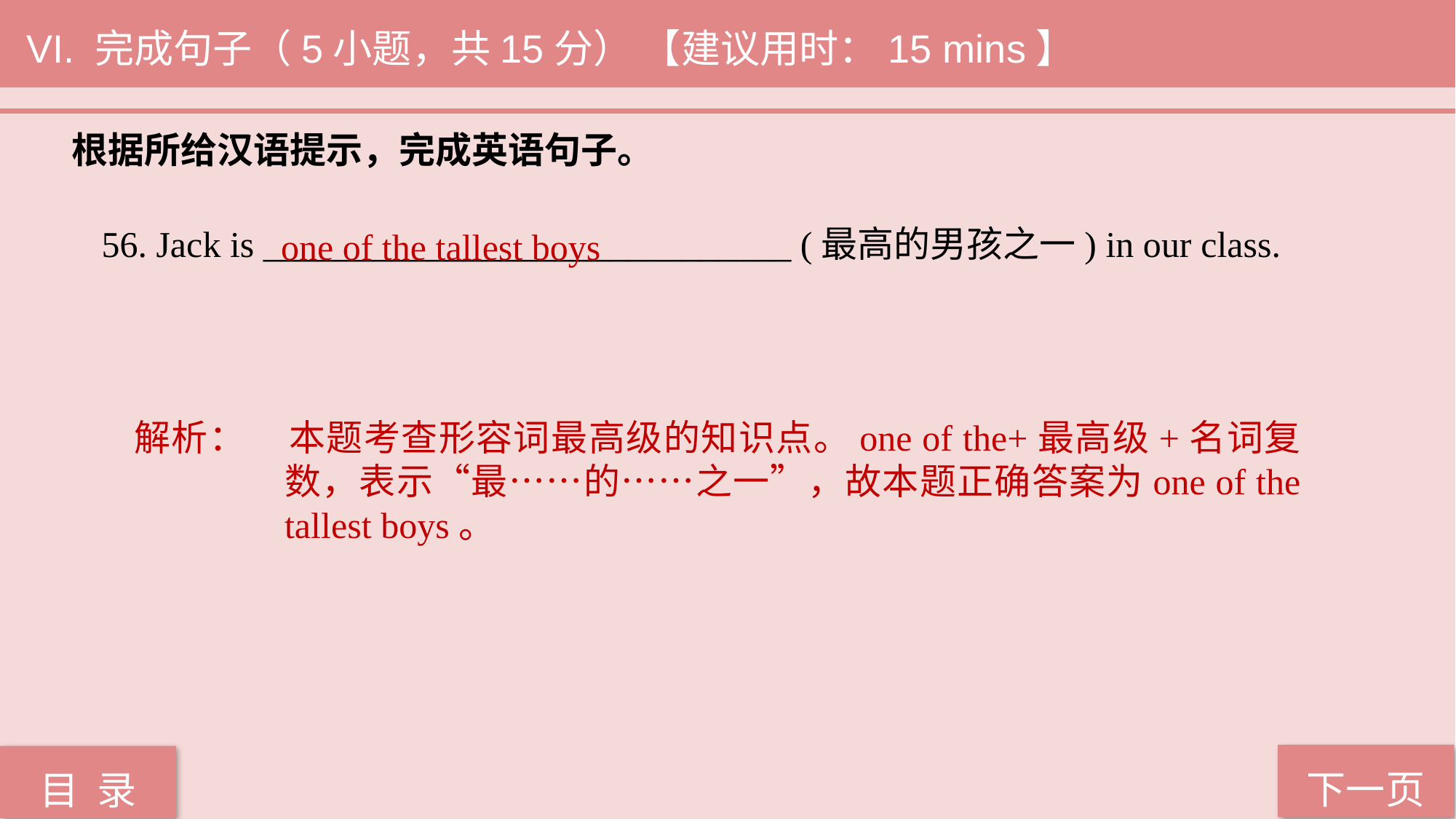

VI. 完成句子（5小题，共15分） 【建议用时：15 mins】
根据所给汉语提示，完成英语句子。
one of the tallest boys
56. Jack is _____________________________ (最高的男孩之一) in our class.
解析：	本题考查形容词最高级的知识点。one of the+最高级+名词复数，表示“最……的……之一”，故本题正确答案为one of the tallest boys。